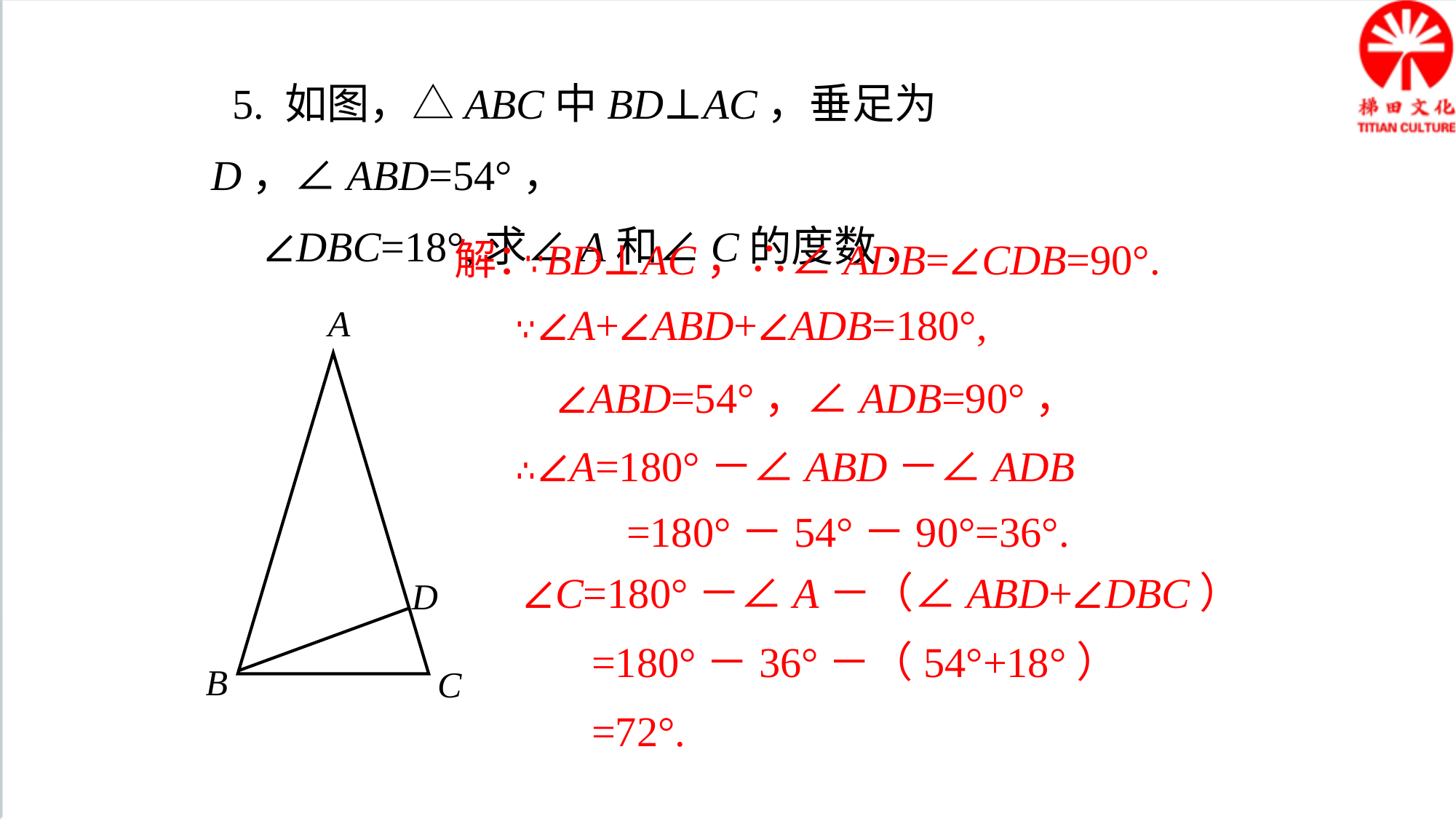

5. 如图，△ABC中BD⊥AC，垂足为D，∠ABD=54°，
     ∠DBC=18°,求∠A和∠C的度数.
解：
∵BD⊥AC，∴∠ADB=∠CDB=90°.
∵∠A+∠ABD+∠ADB=180°,
A

D

B
C
∠ABD=54°，∠ADB=90°，
∴∠A=180°－∠ABD－∠ADB
=180°－54°－90°=36°.
∠C=180°－∠A－（∠ABD+∠DBC）
=180°－36°－（54°+18°）
=72°.